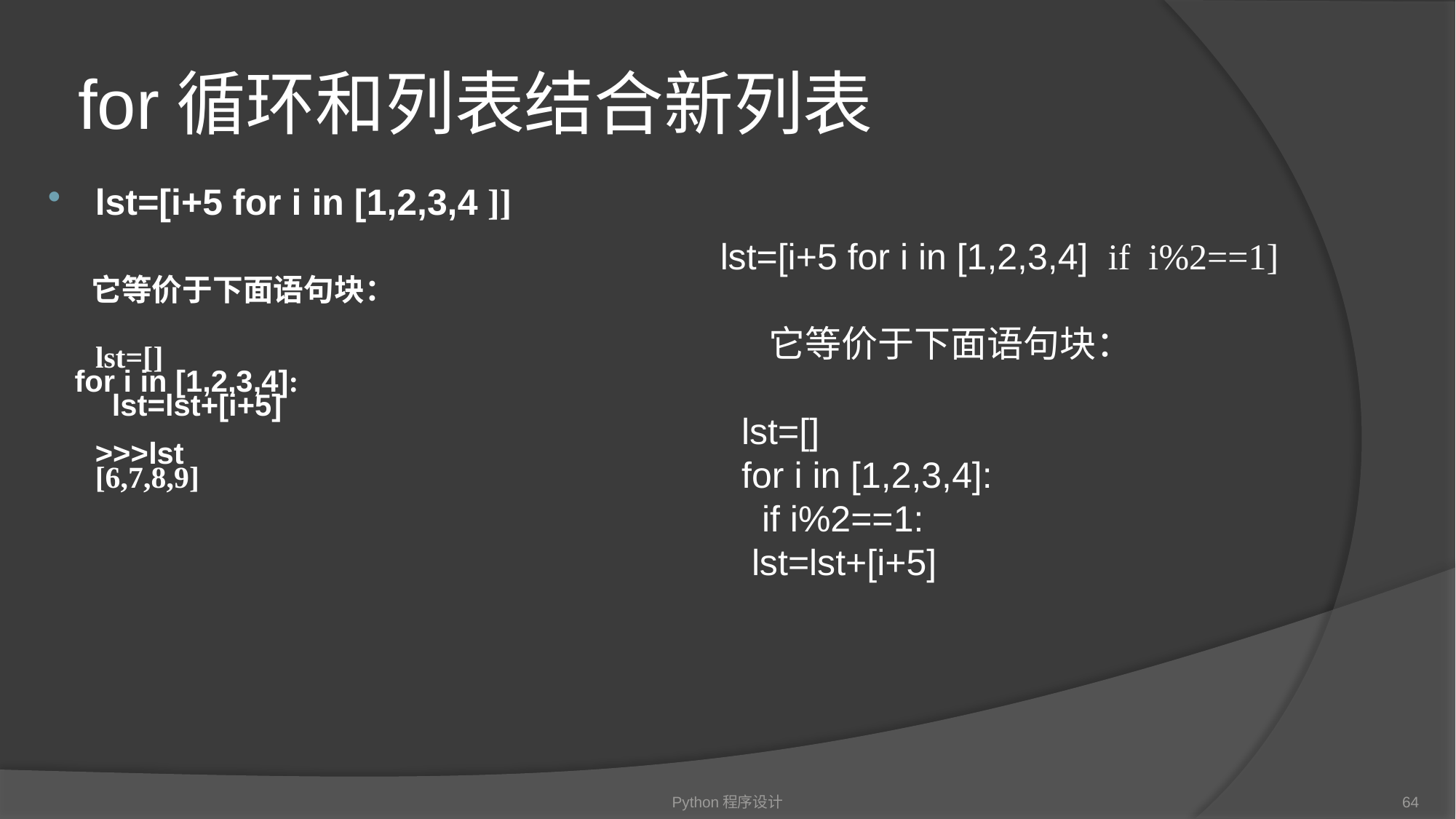

# for循环和列表结合新列表
lst=[i+5 for i in [1,2,3,4 ]]

     它等价于下面语句块：

      lst=[]
   for i in [1,2,3,4]:
  lst=lst+[i+5]

>>>lst
[6,7,8,9]

lst=[i+5 for i in [1,2,3,4]  if  i%2==1]

      它等价于下面语句块：

   lst=[]
   for i in [1,2,3,4]:
     if i%2==1:
    lst=lst+[i+5]
Python程序设计
64